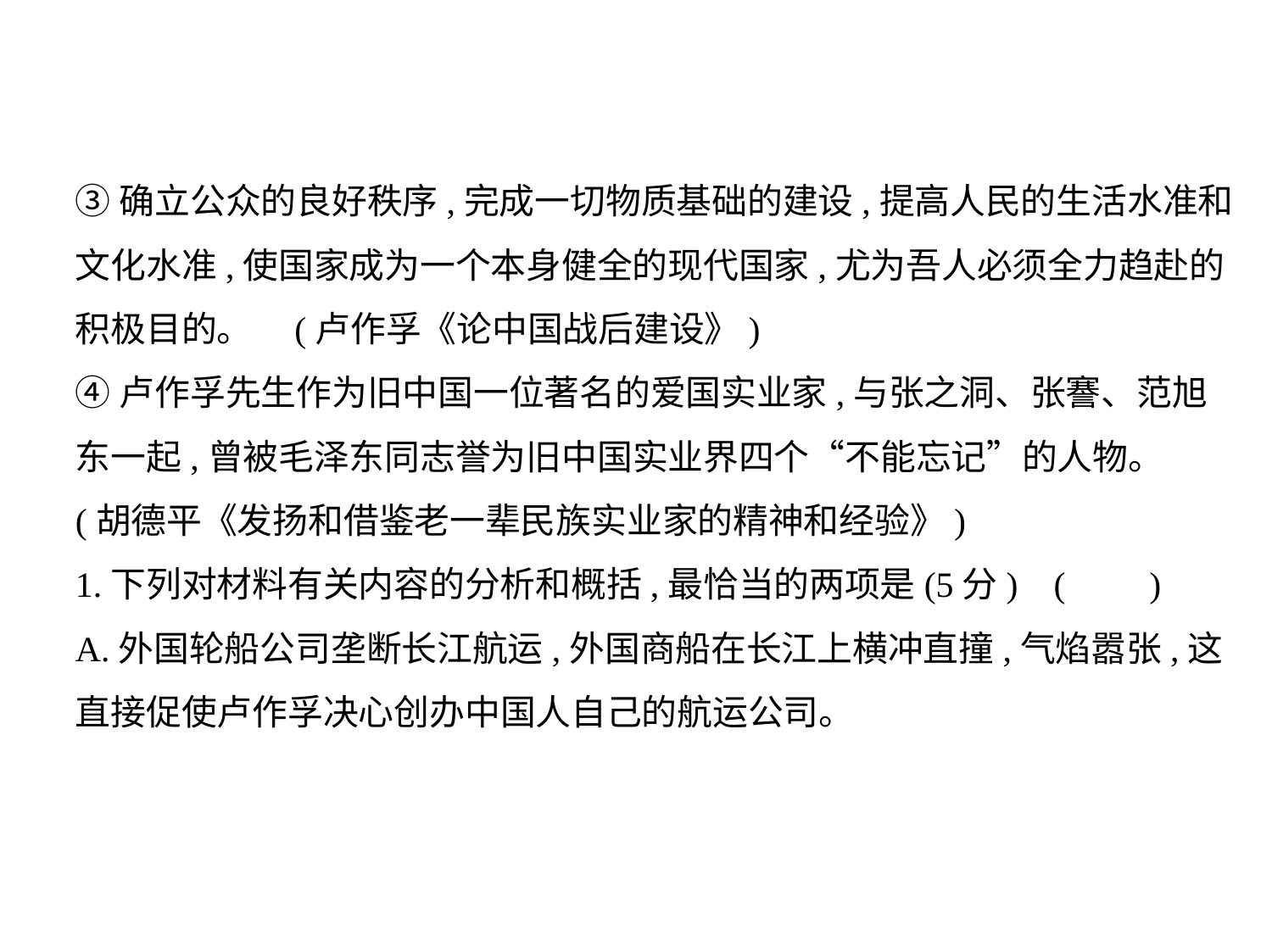

③确立公众的良好秩序,完成一切物质基础的建设,提高人民的生活水准和
文化水准,使国家成为一个本身健全的现代国家,尤为吾人必须全力趋赴的
积极目的。 (卢作孚《论中国战后建设》)
④卢作孚先生作为旧中国一位著名的爱国实业家,与张之洞、张謇、范旭
东一起,曾被毛泽东同志誉为旧中国实业界四个“不能忘记”的人物。
(胡德平《发扬和借鉴老一辈民族实业家的精神和经验》)
1.下列对材料有关内容的分析和概括,最恰当的两项是(5分) (　    )
A.外国轮船公司垄断长江航运,外国商船在长江上横冲直撞,气焰嚣张,这
直接促使卢作孚决心创办中国人自己的航运公司。